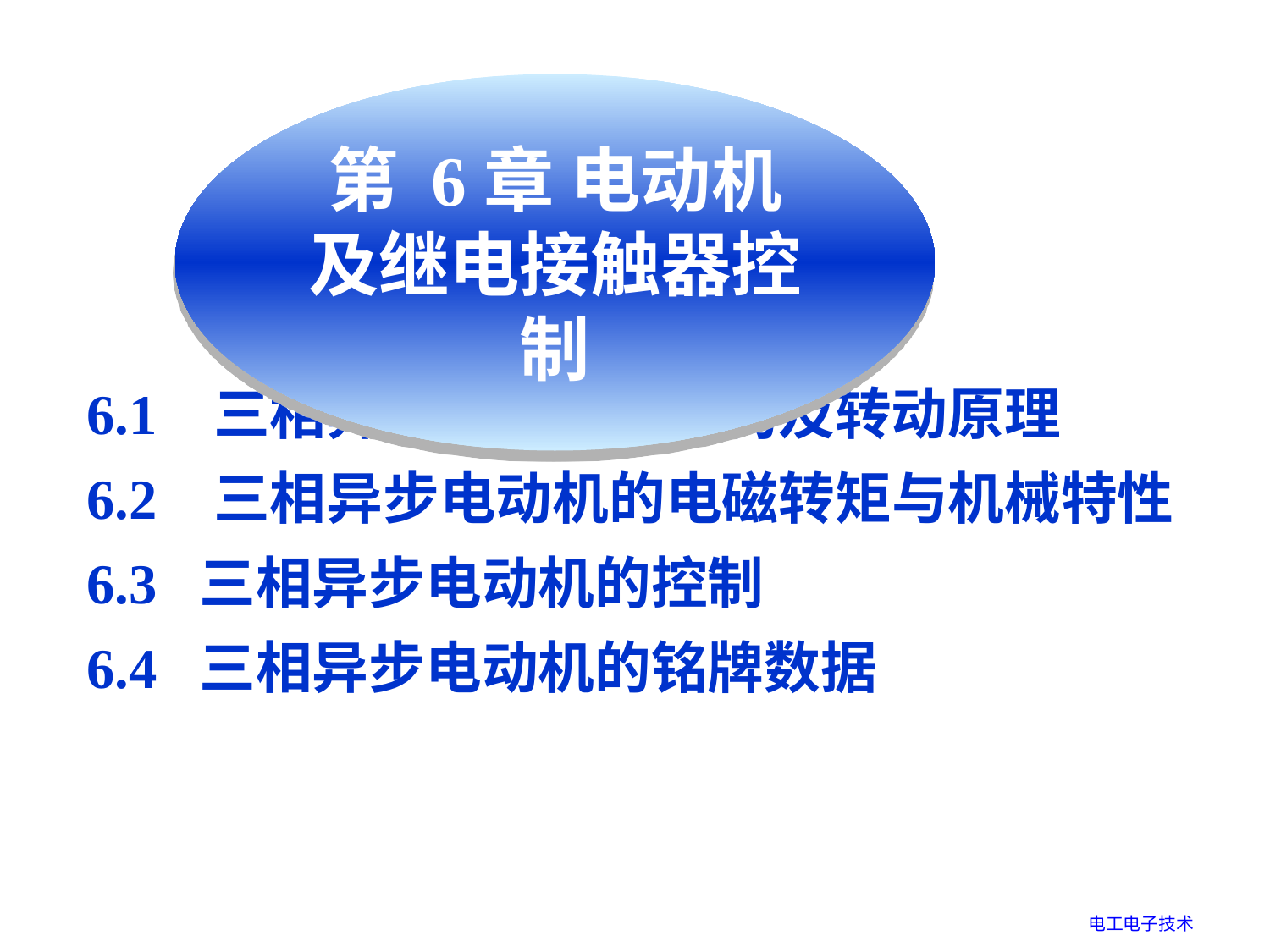

第 6章 电动机及继电接触器控制
异步电动机
6.1   三相异步电动机的结构及转动原理
6.2   三相异步电动机的电磁转矩与机械特性
6.3  三相异步电动机的控制
6.4  三相异步电动机的铭牌数据
电工电子技术